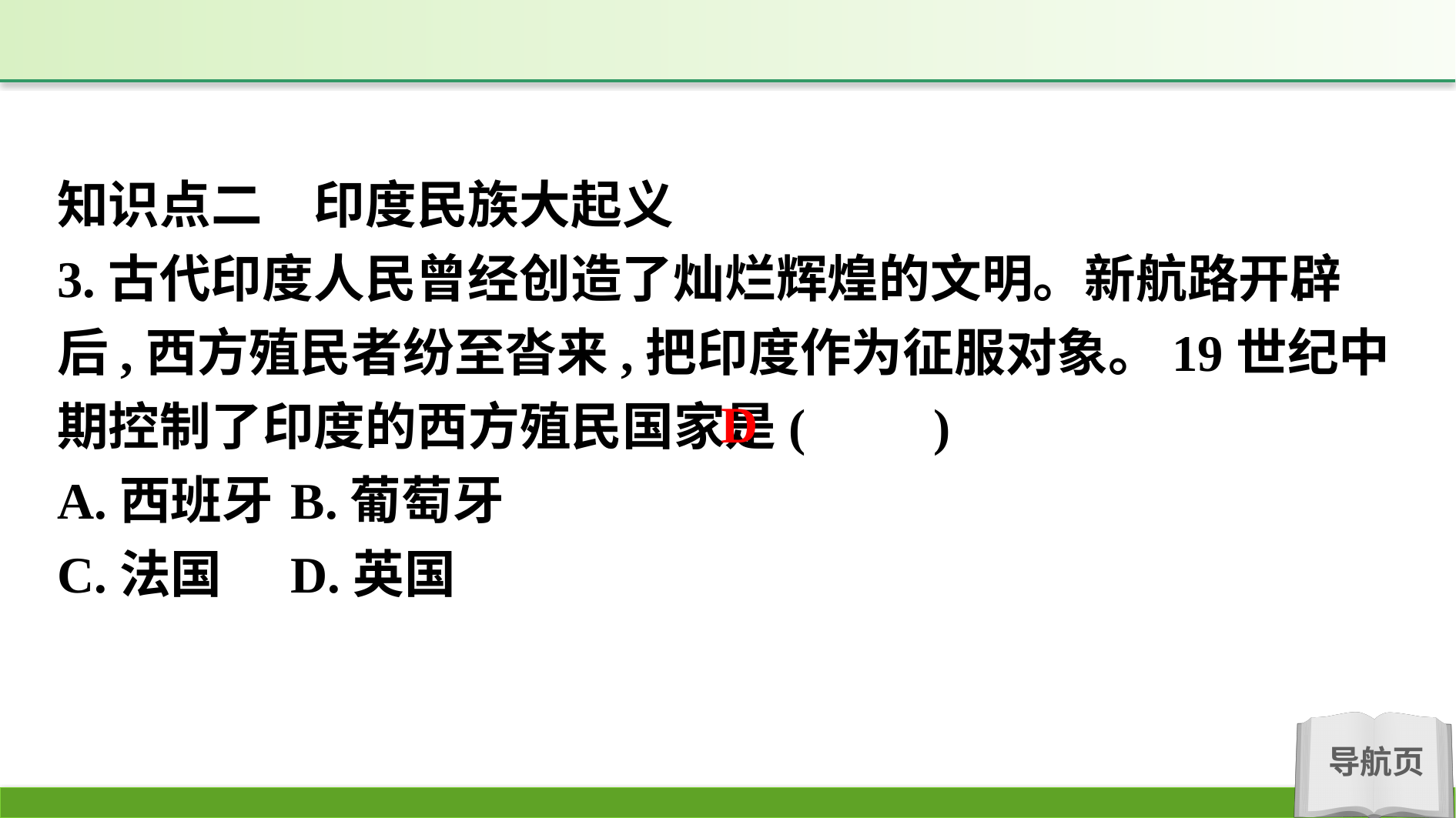

知识点二　印度民族大起义
3.古代印度人民曾经创造了灿烂辉煌的文明。新航路开辟后,西方殖民者纷至沓来,把印度作为征服对象。19世纪中期控制了印度的西方殖民国家是(　　)
A.西班牙	B.葡萄牙
C.法国	D.英国
D